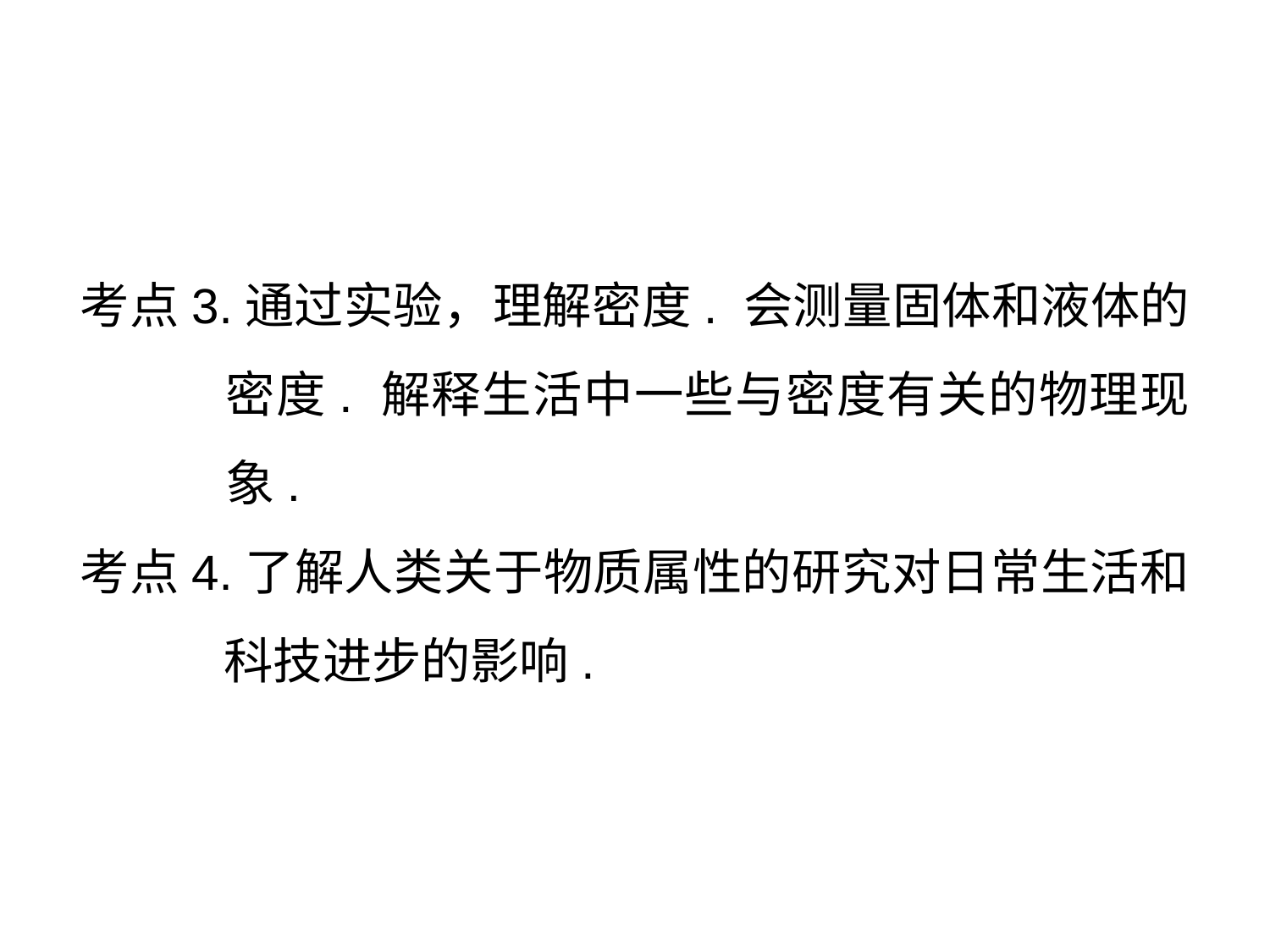

考点3.通过实验，理解密度. 会测量固体和液体的密度. 解释生活中一些与密度有关的物理现象.
考点4.了解人类关于物质属性的研究对日常生活和科技进步的影响.